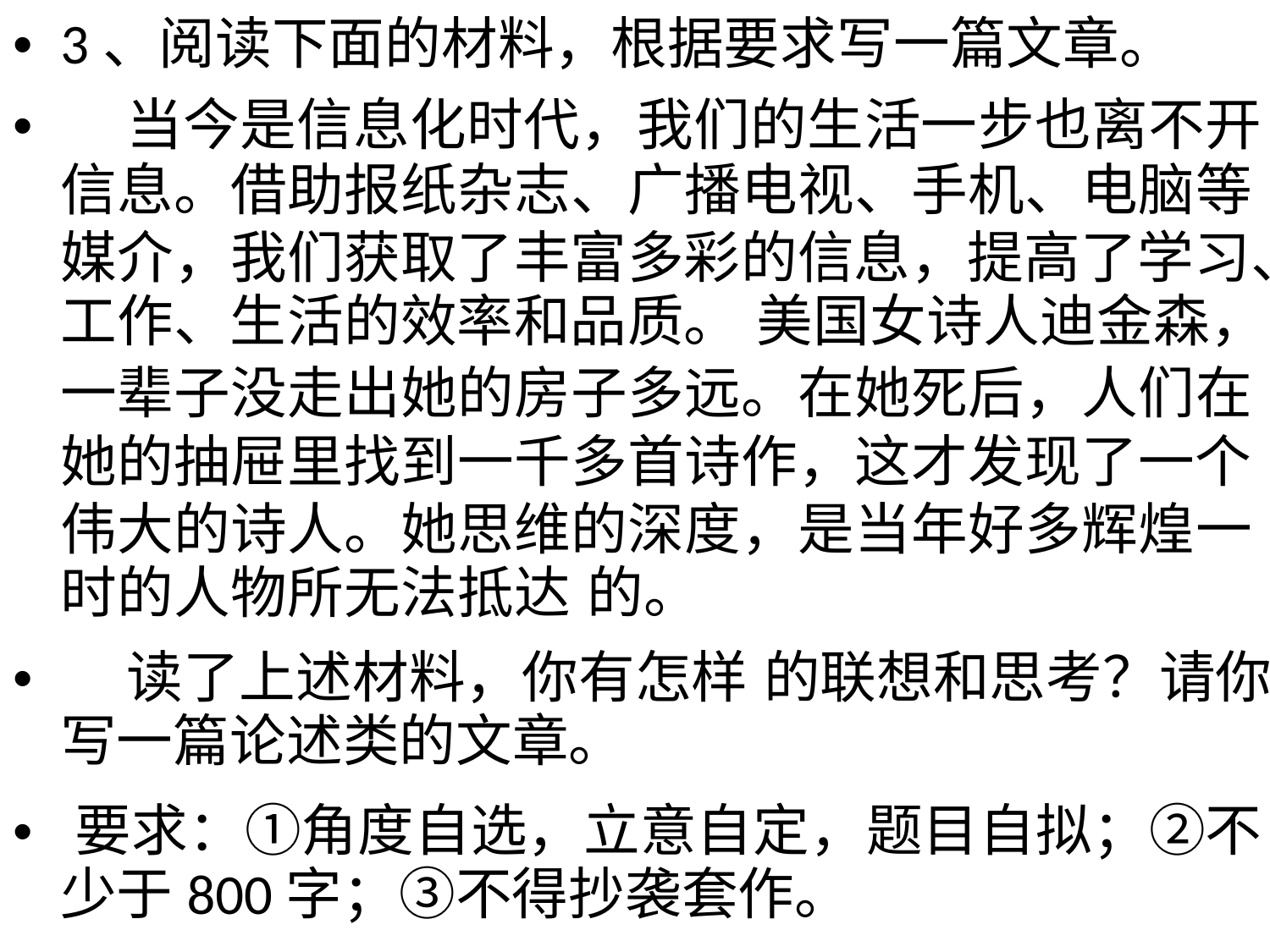

• 3、阅读下面的材料，根据要求写一篇文章。
• 当今是信息化时代，我们的生活一步也离不开
信息。借助报纸杂志、广播电视、手机、电脑等
媒介，我们获取了丰富多彩的信息，提高了学习、
工作、生活的效率和品质。 美国女诗人迪金森，
一辈子没走出她的房子多远。在她死后，人们在
她的抽屉里找到一千多首诗作，这才发现了一个
伟大的诗人。她思维的深度，是当年好多辉煌一
时的人物所无法抵达 的。
• 读了上述材料，你有怎样 的联想和思考？请你
写一篇论述类的文章。
• 要求：①角度自选，立意自定，题目自拟；②不
少于800字；③不得抄袭套作。